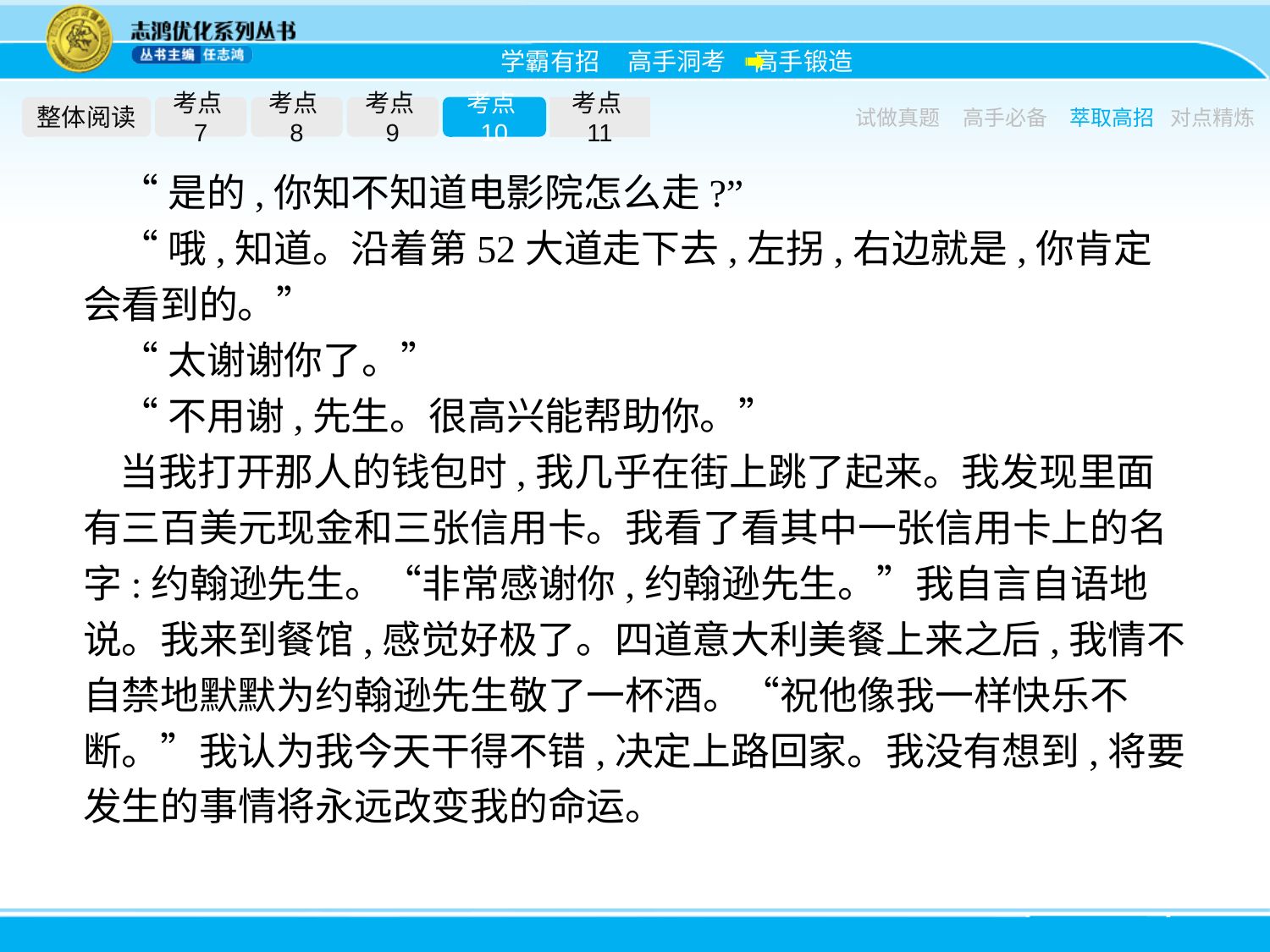

整体阅读
考点7
考点8
考点9
考点10
考点11
试做真题
高手必备
萃取高招
对点精炼
“是的,你知不知道电影院怎么走?”
“哦,知道。沿着第52大道走下去,左拐,右边就是,你肯定会看到的。”
“太谢谢你了。”
“不用谢,先生。很高兴能帮助你。”
当我打开那人的钱包时,我几乎在街上跳了起来。我发现里面有三百美元现金和三张信用卡。我看了看其中一张信用卡上的名字:约翰逊先生。“非常感谢你,约翰逊先生。”我自言自语地说。我来到餐馆,感觉好极了。四道意大利美餐上来之后,我情不自禁地默默为约翰逊先生敬了一杯酒。“祝他像我一样快乐不断。”我认为我今天干得不错,决定上路回家。我没有想到,将要发生的事情将永远改变我的命运。